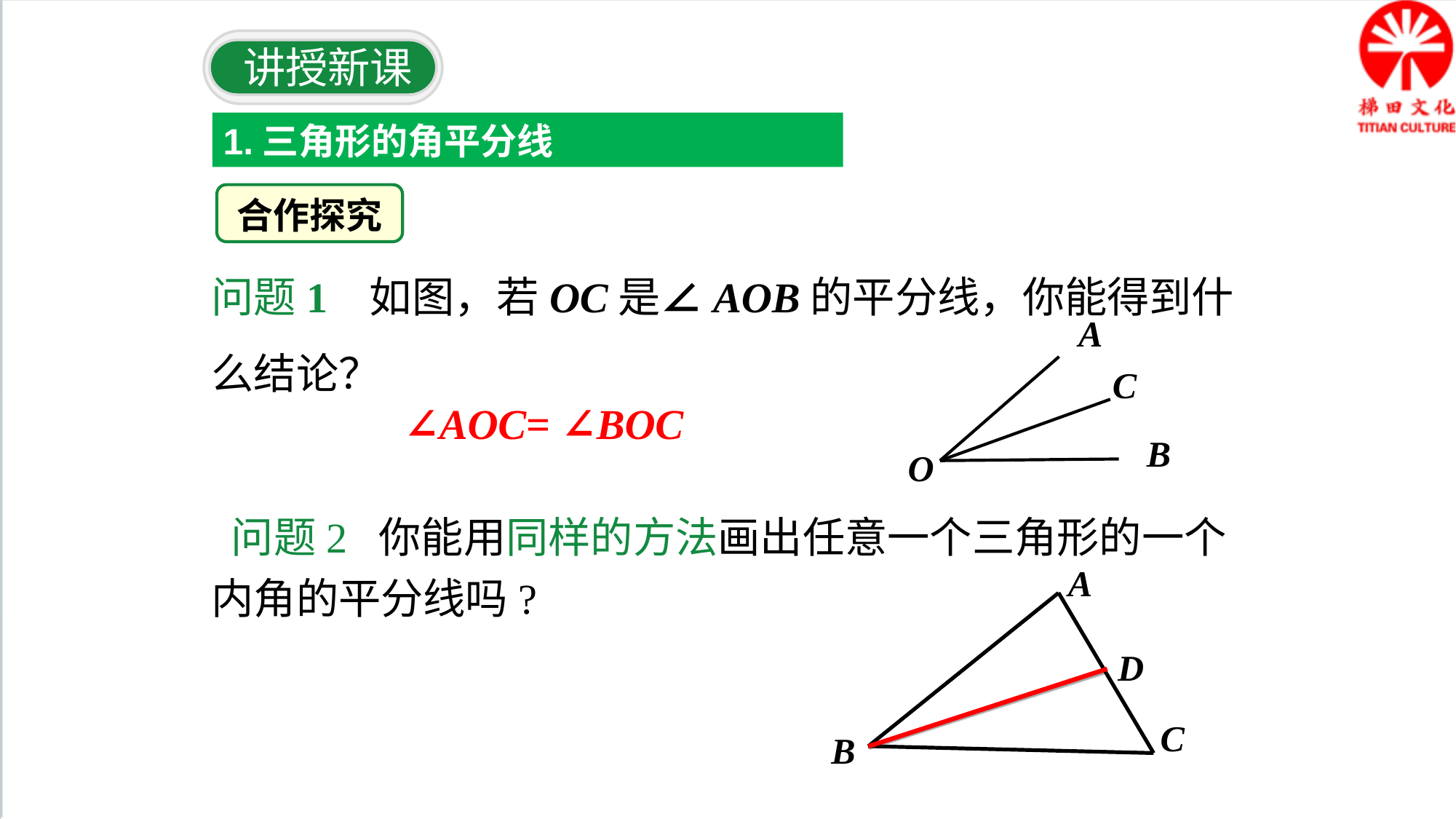

讲授新课
1.三角形的角平分线
合作探究
问题1   如图，若OC是∠AOB的平分线，你能得到什么结论？
A
C
B
O
∠AOC= ∠BOC
 问题2  你能用同样的方法画出任意一个三角形的一个内角的平分线吗?
A

C
B

D